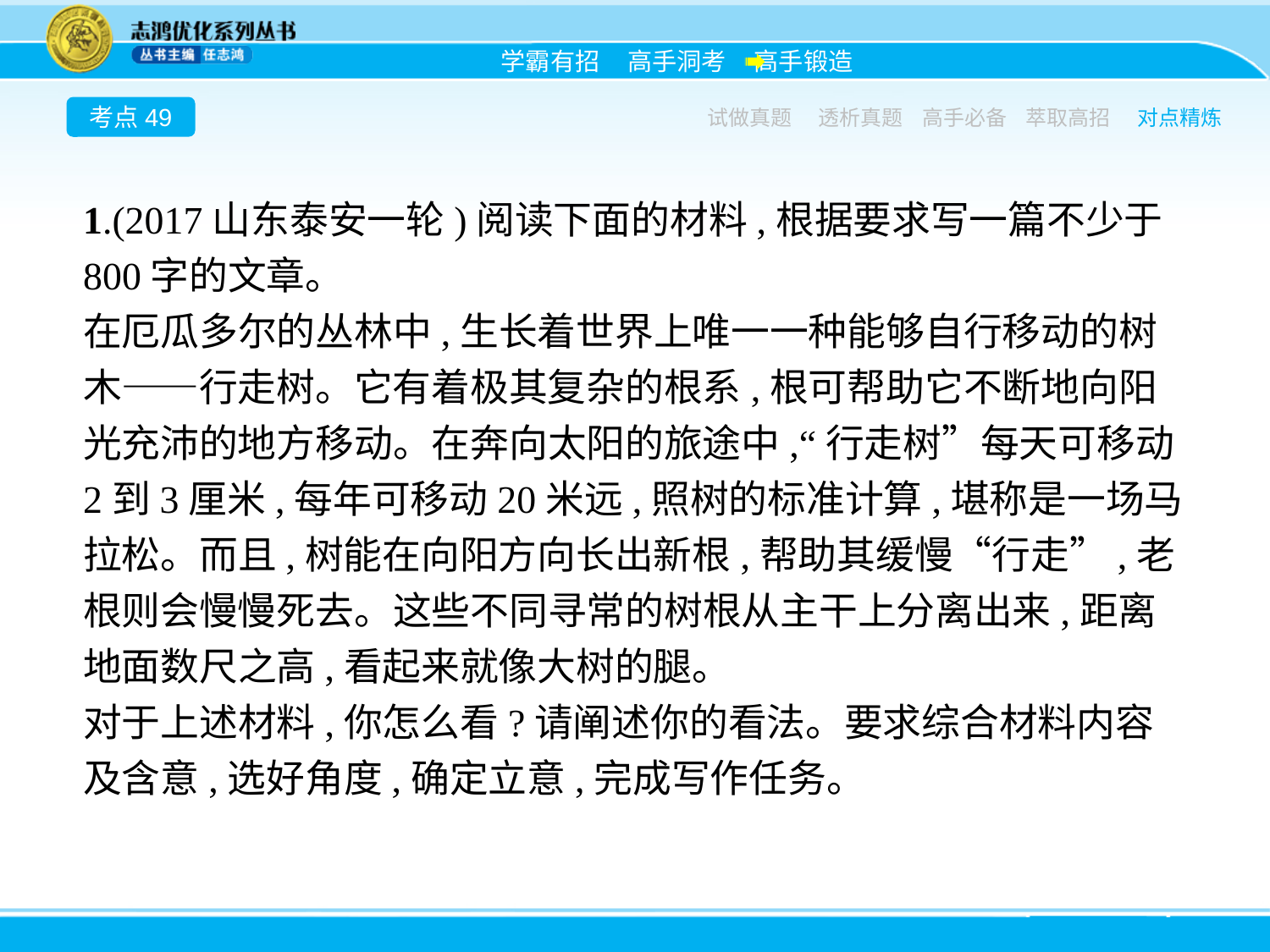

考点49
试做真题
透析真题
高手必备
萃取高招
对点精炼
1.(2017山东泰安一轮)阅读下面的材料,根据要求写一篇不少于800字的文章。
在厄瓜多尔的丛林中,生长着世界上唯一一种能够自行移动的树木——行走树。它有着极其复杂的根系,根可帮助它不断地向阳光充沛的地方移动。在奔向太阳的旅途中,“行走树”每天可移动2到3厘米,每年可移动20米远,照树的标准计算,堪称是一场马拉松。而且,树能在向阳方向长出新根,帮助其缓慢“行走”,老根则会慢慢死去。这些不同寻常的树根从主干上分离出来,距离地面数尺之高,看起来就像大树的腿。
对于上述材料,你怎么看?请阐述你的看法。要求综合材料内容及含意,选好角度,确定立意,完成写作任务。